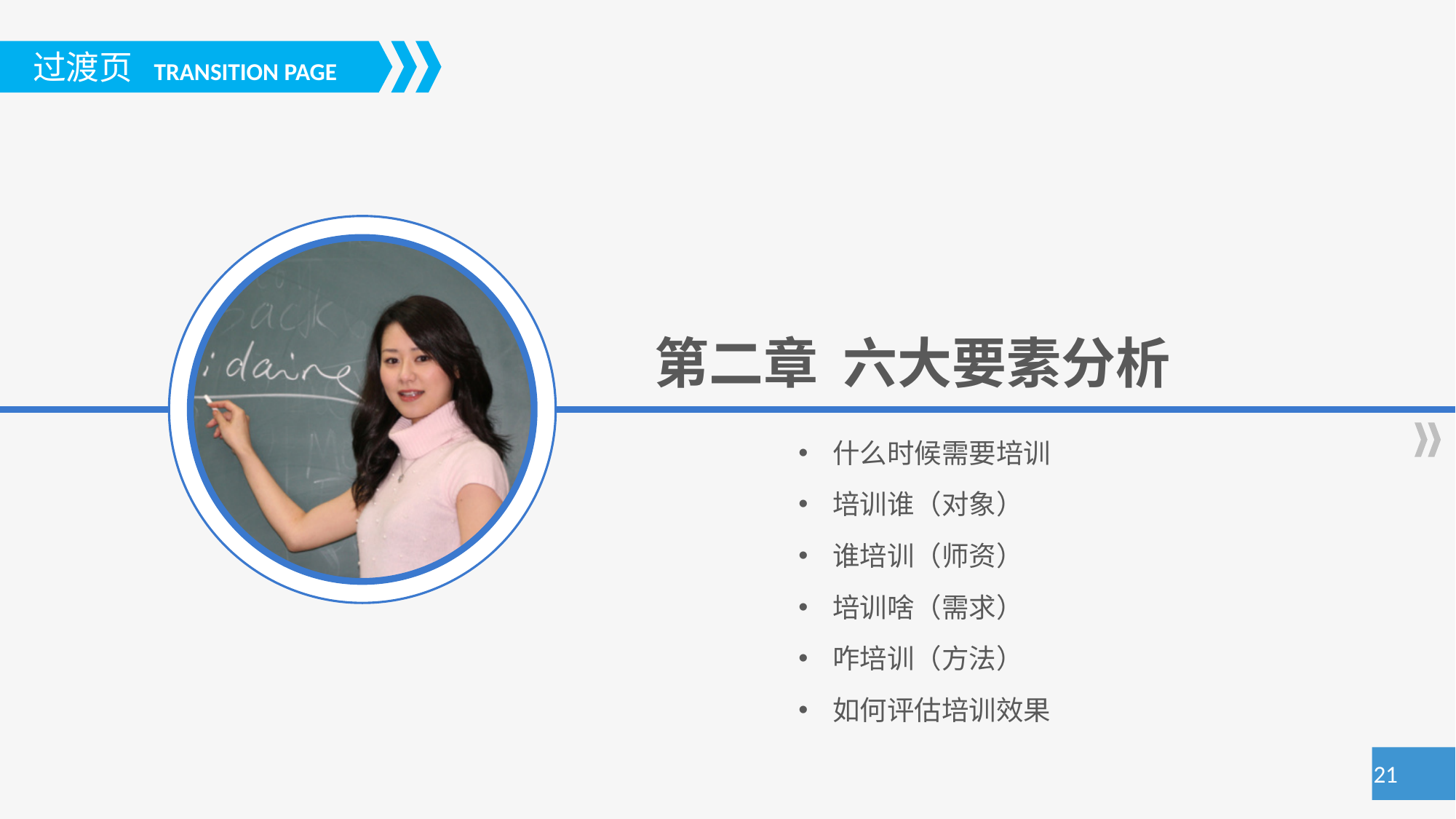

第二章  六大要素分析
什么时候需要培训
培训谁（对象）
谁培训（师资）
培训啥（需求）
咋培训（方法）
如何评估培训效果